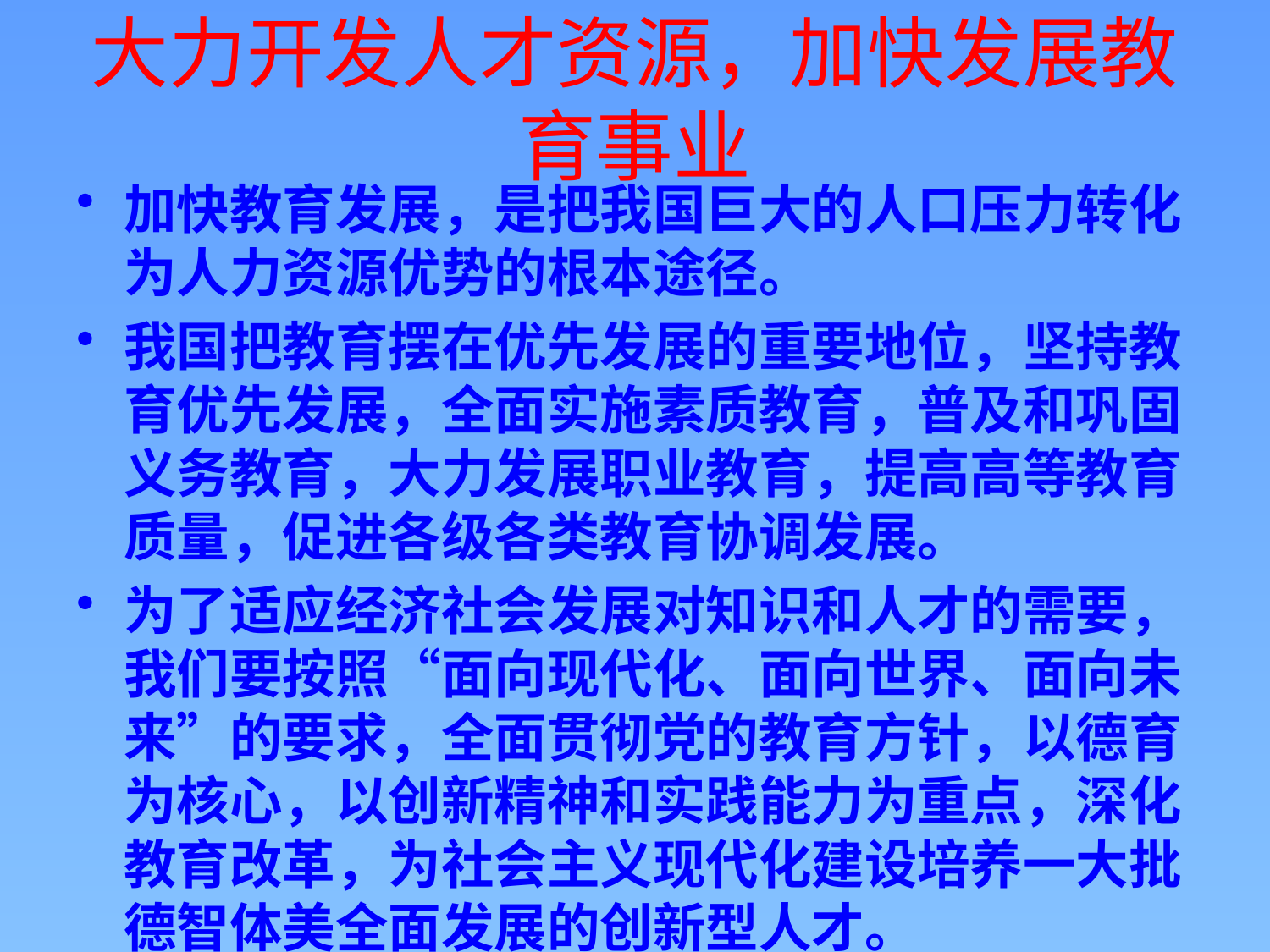

大力开发人才资源，加快发展教育事业
加快教育发展，是把我国巨大的人口压力转化为人力资源优势的根本途径。
我国把教育摆在优先发展的重要地位，坚持教育优先发展，全面实施素质教育，普及和巩固义务教育，大力发展职业教育，提高高等教育质量，促进各级各类教育协调发展。
为了适应经济社会发展对知识和人才的需要，我们要按照“面向现代化、面向世界、面向未来”的要求，全面贯彻党的教育方针，以德育为核心，以创新精神和实践能力为重点，深化教育改革，为社会主义现代化建设培养一大批德智体美全面发展的创新型人才。